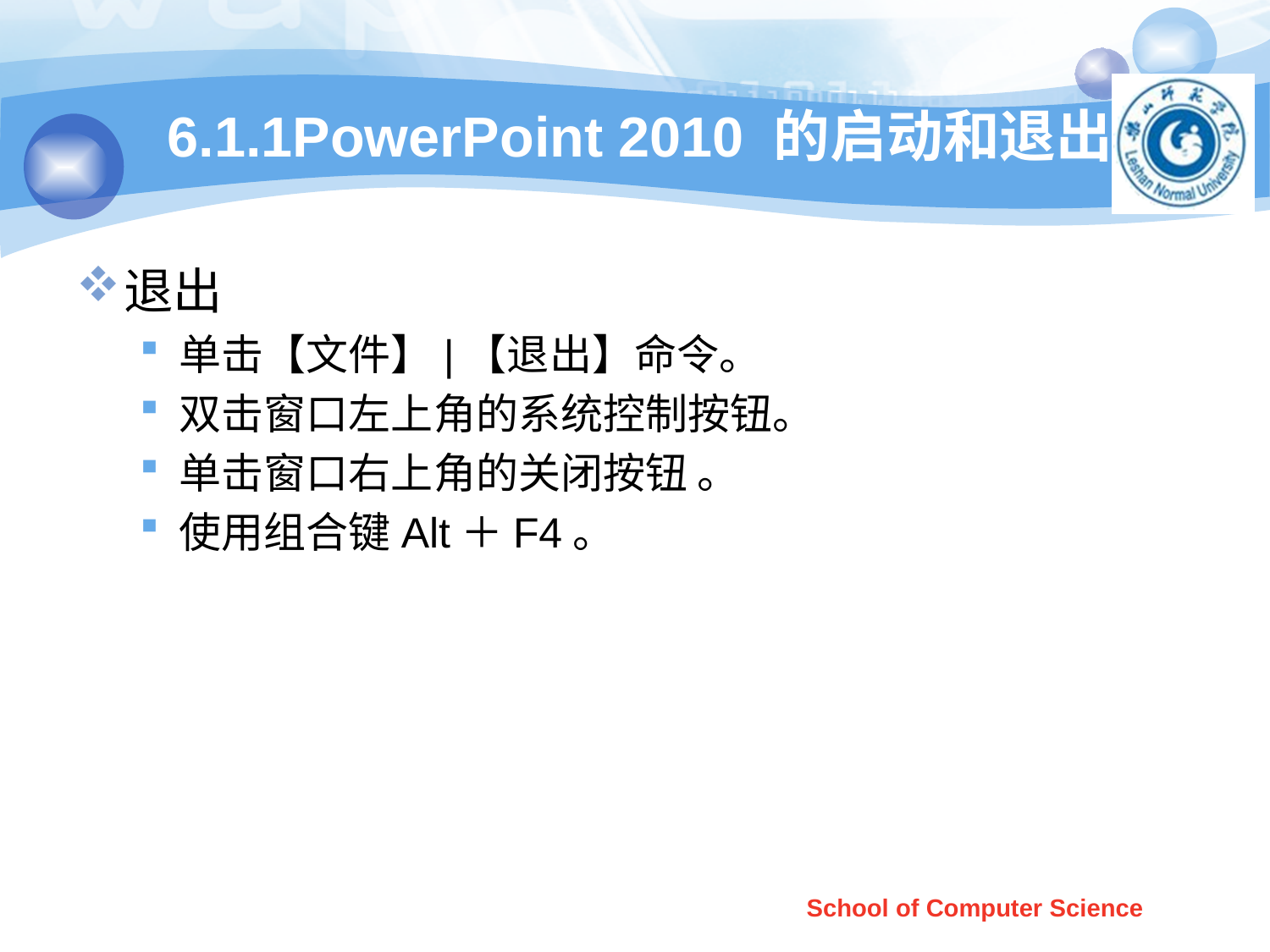

# 6.1.1PowerPoint 2010 的启动和退出
退出
单击【文件】|【退出】命令。
双击窗口左上角的系统控制按钮。
单击窗口右上角的关闭按钮 。
使用组合键Alt＋F4。

School of Computer Science